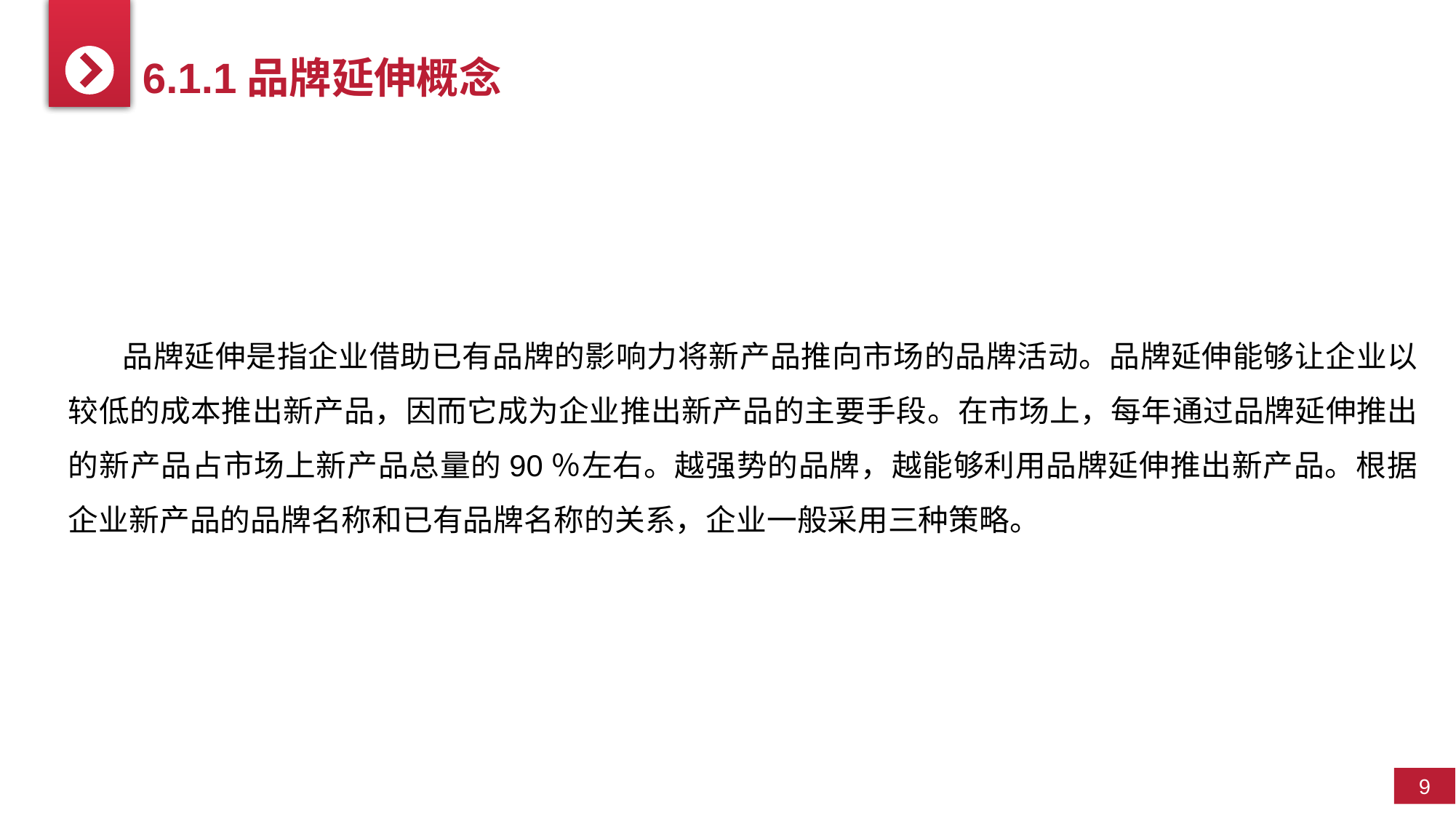

6.1.1品牌延伸概念

品牌延伸是指企业借助已有品牌的影响力将新产品推向市场的品牌活动。品牌延伸能够让企业以较低的成本推出新产品，因而它成为企业推出新产品的主要手段。在市场上，每年通过品牌延伸推出的新产品占市场上新产品总量的90％左右。越强势的品牌，越能够利用品牌延伸推出新产品。根据企业新产品的品牌名称和已有品牌名称的关系，企业一般采用三种策略。